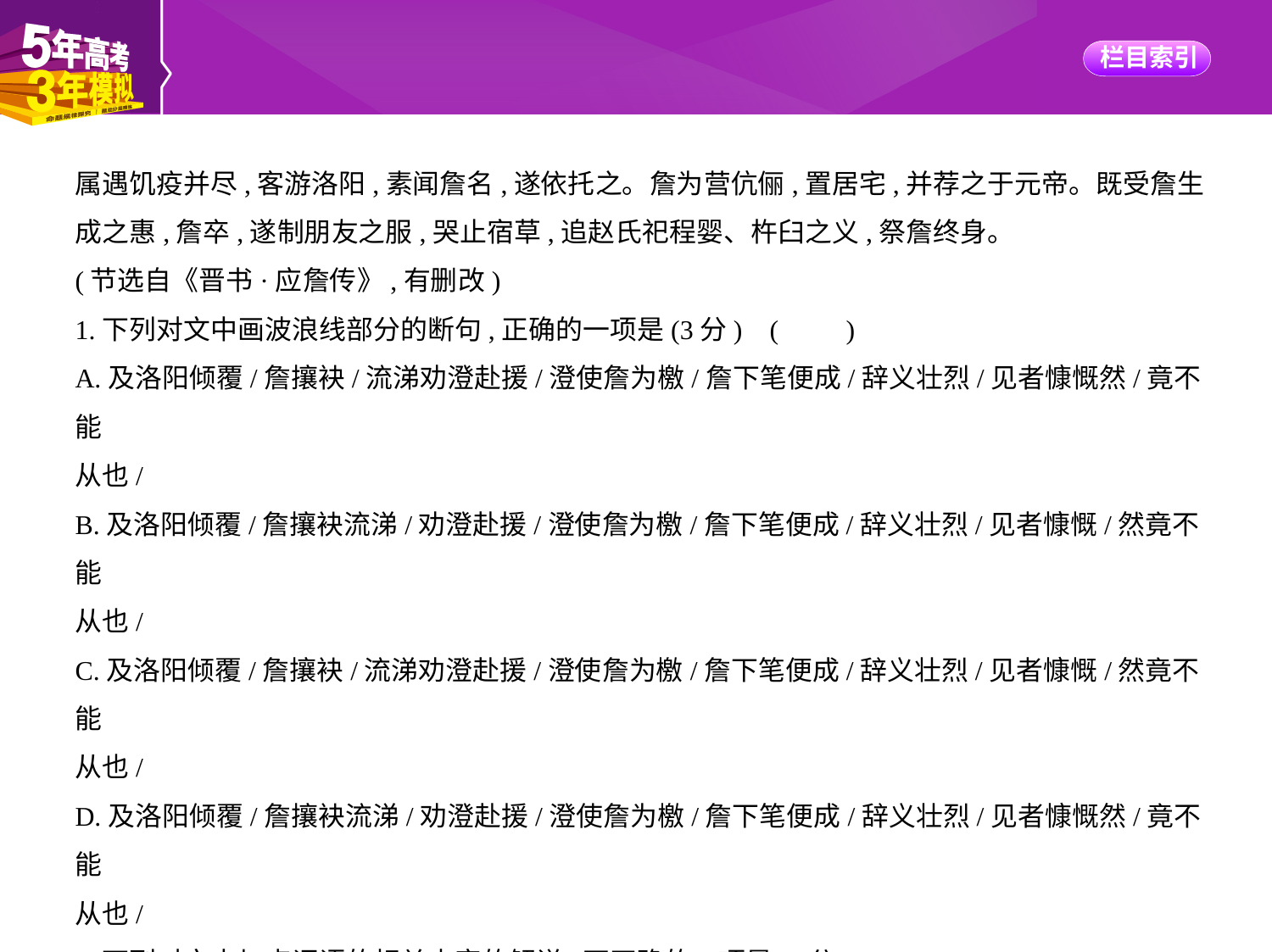

属遇饥疫并尽,客游洛阳,素闻詹名,遂依托之。詹为营伉俪,置居宅,并荐之于元帝。既受詹生
成之惠,詹卒,遂制朋友之服,哭止宿草,追赵氏祀程婴、杵臼之义,祭詹终身。
(节选自《晋书·应詹传》,有删改)
1.下列对文中画波浪线部分的断句,正确的一项是(3分) (　　)
A.及洛阳倾覆/詹攘袂/流涕劝澄赴援/澄使詹为檄/詹下笔便成/辞义壮烈/见者慷慨然/竟不能
从也/
B.及洛阳倾覆/詹攘袂流涕/劝澄赴援/澄使詹为檄/詹下笔便成/辞义壮烈/见者慷慨/然竟不能
从也/
C.及洛阳倾覆/詹攘袂/流涕劝澄赴援/澄使詹为檄/詹下笔便成/辞义壮烈/见者慷慨/然竟不能
从也/
D.及洛阳倾覆/詹攘袂流涕/劝澄赴援/澄使詹为檄/詹下笔便成/辞义壮烈/见者慷慨然/竟不能
从也/
2.下列对文中加点词语的相关内容的解说,不正确的一项是(3分)(　　)
A.荆州,古九州之一。相传大禹治水时,把天下分为九州,后九州代指中原地区。